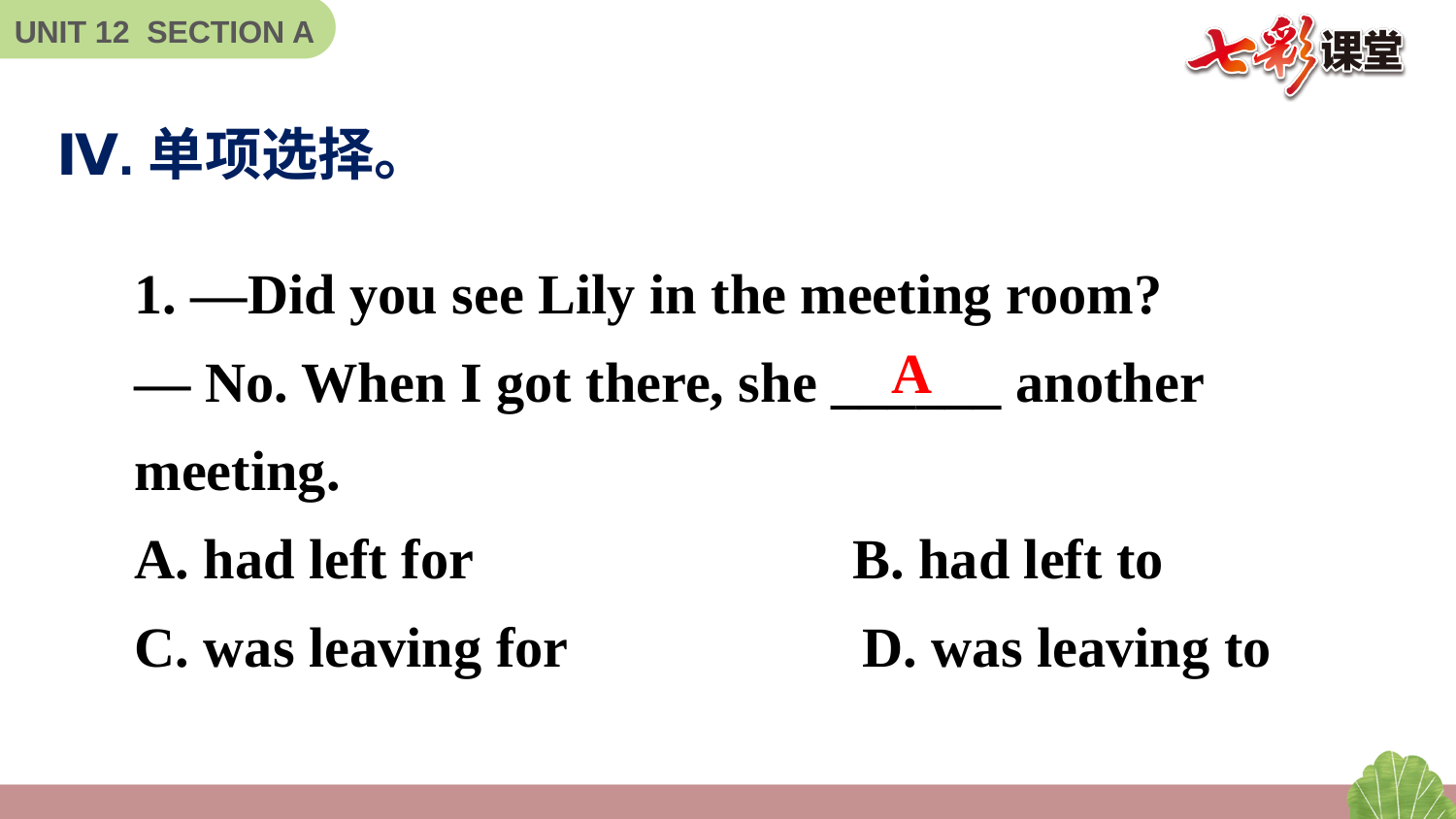

Ⅳ.单项选择。
1. —Did you see Lily in the meeting room?
— No. When I got there, she ______ another meeting.
A. had left for                           B. had left to
C. was leaving for                     D. was leaving to
A